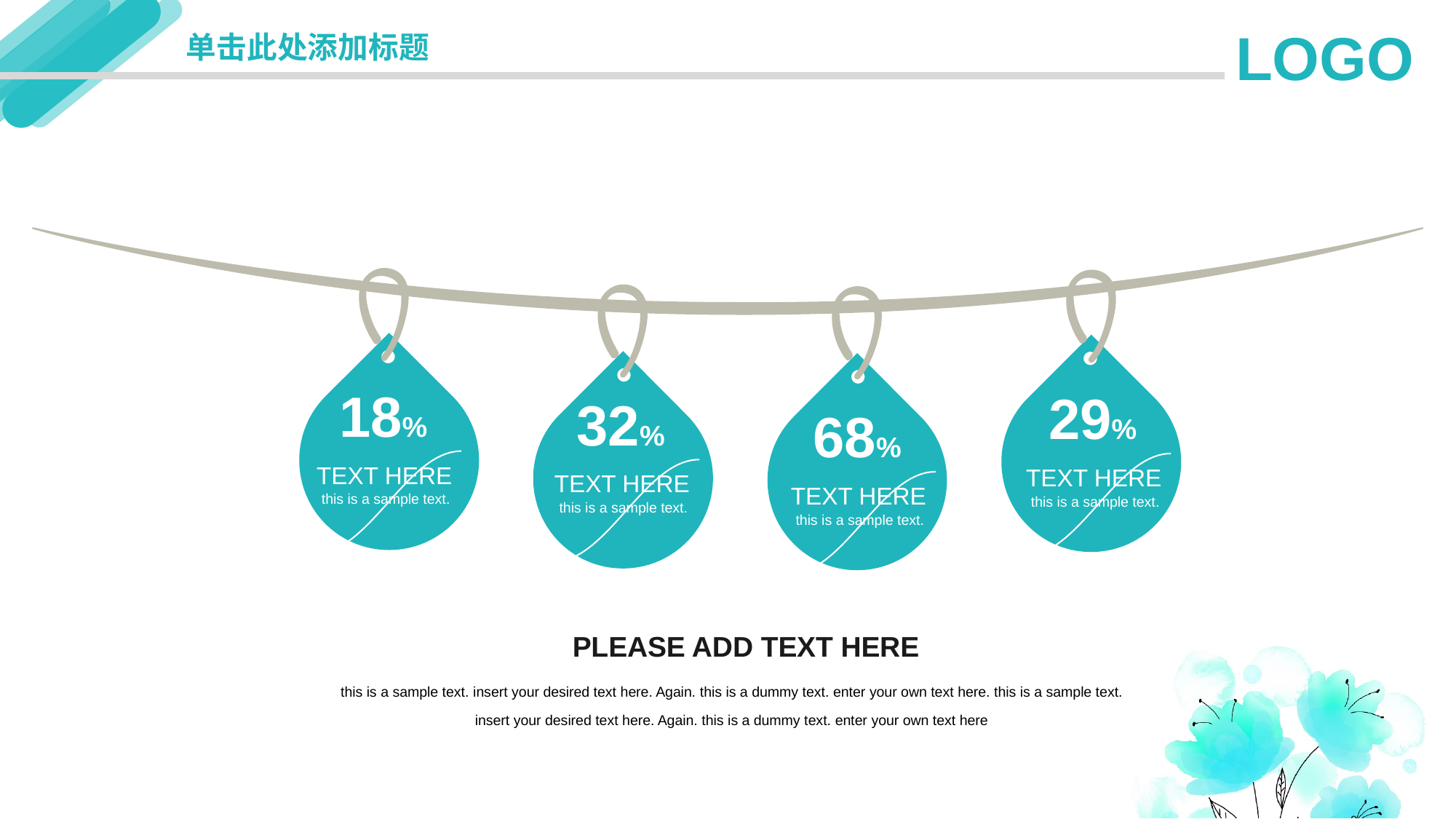

延迟符
LOGO
单击此处添加标题

18%

TEXT HERE
this is a sample text.
29%

TEXT HERE
this is a sample text.
32%

TEXT HERE
this is a sample text.
68%

TEXT HERE
this is a sample text.
PLEASE ADD TEXT HERE
this is a sample text. insert your desired text here. Again. this is a dummy text. enter your own text here. this is a sample text. insert your desired text here. Again. this is a dummy text. enter your own text here